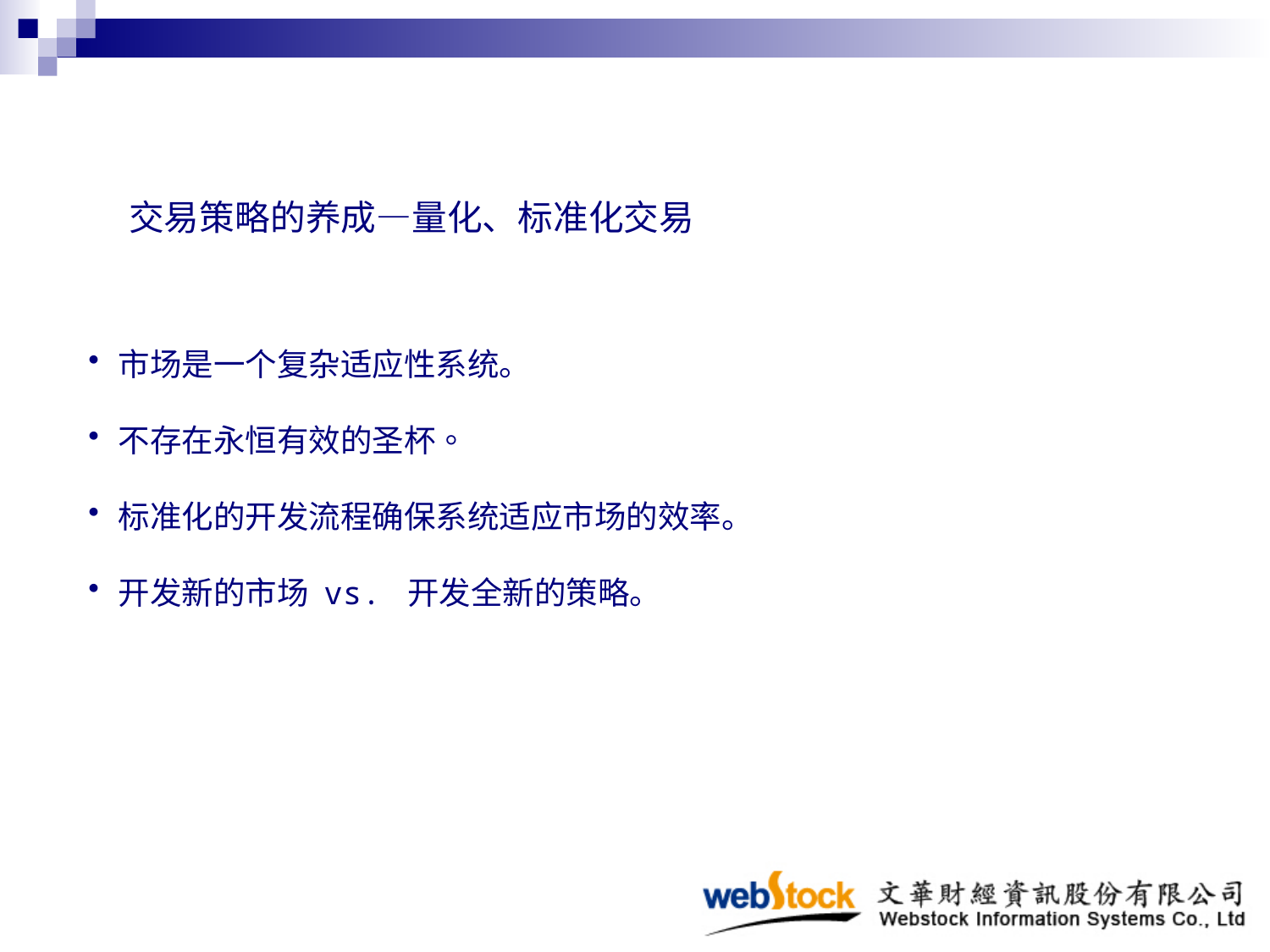

交易策略的养成—量化、标准化交易

市场是一个复杂适应性系统。

不存在永恒有效的圣杯。

标准化的开发流程确保系统适应市场的效率。

开发新的市场 vs. 开发全新的策略。